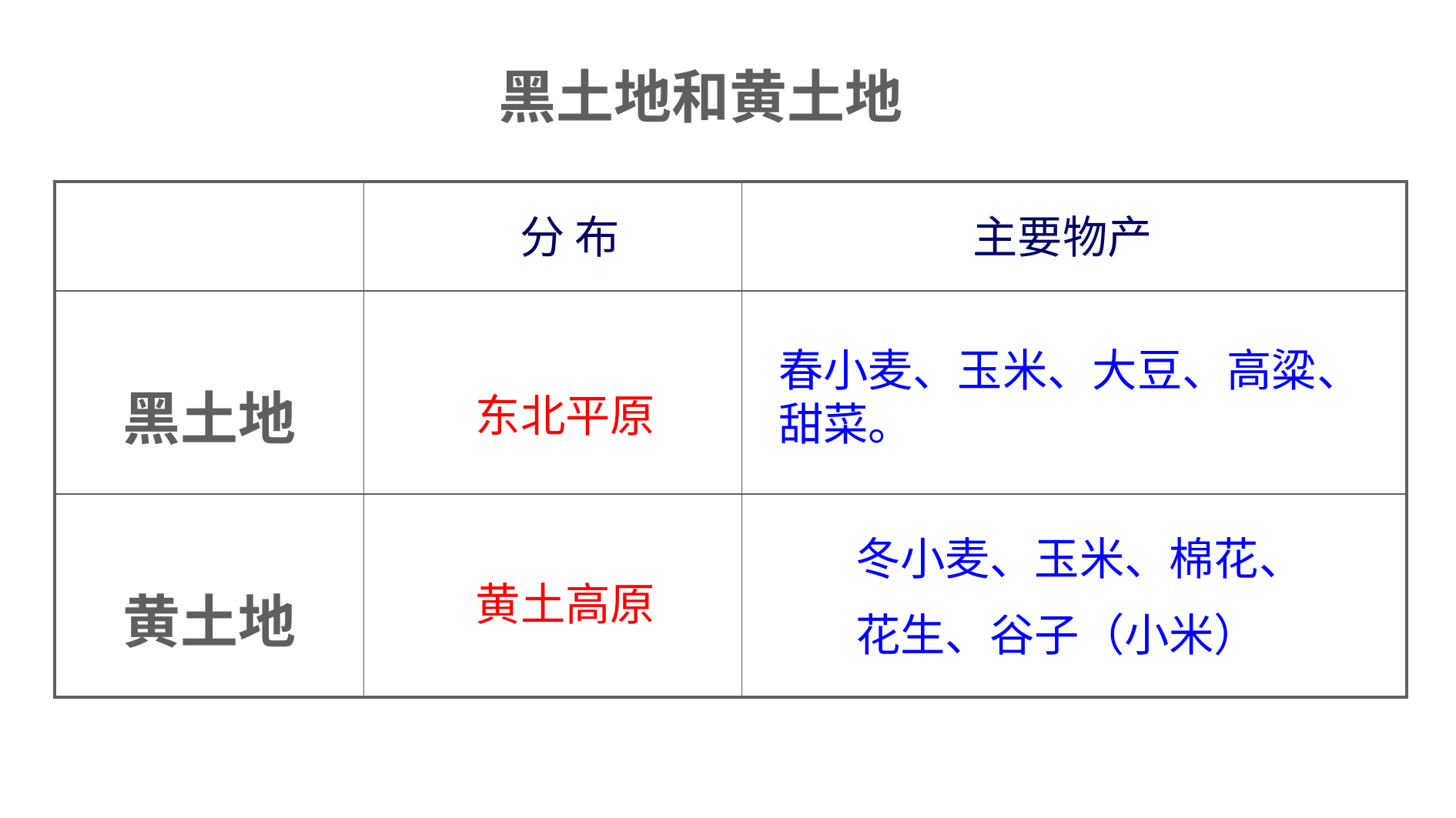

黑土地和黄土地
|  |  |  |
| --- | --- | --- |
| 黑土地 |  |  |
| 黄土地 |  |  |
分 布
主要物产
春小麦、玉米、大豆、高粱、甜菜。
东北平原

冬小麦、玉米、棉花、
花生、谷子（小米）
黄土高原